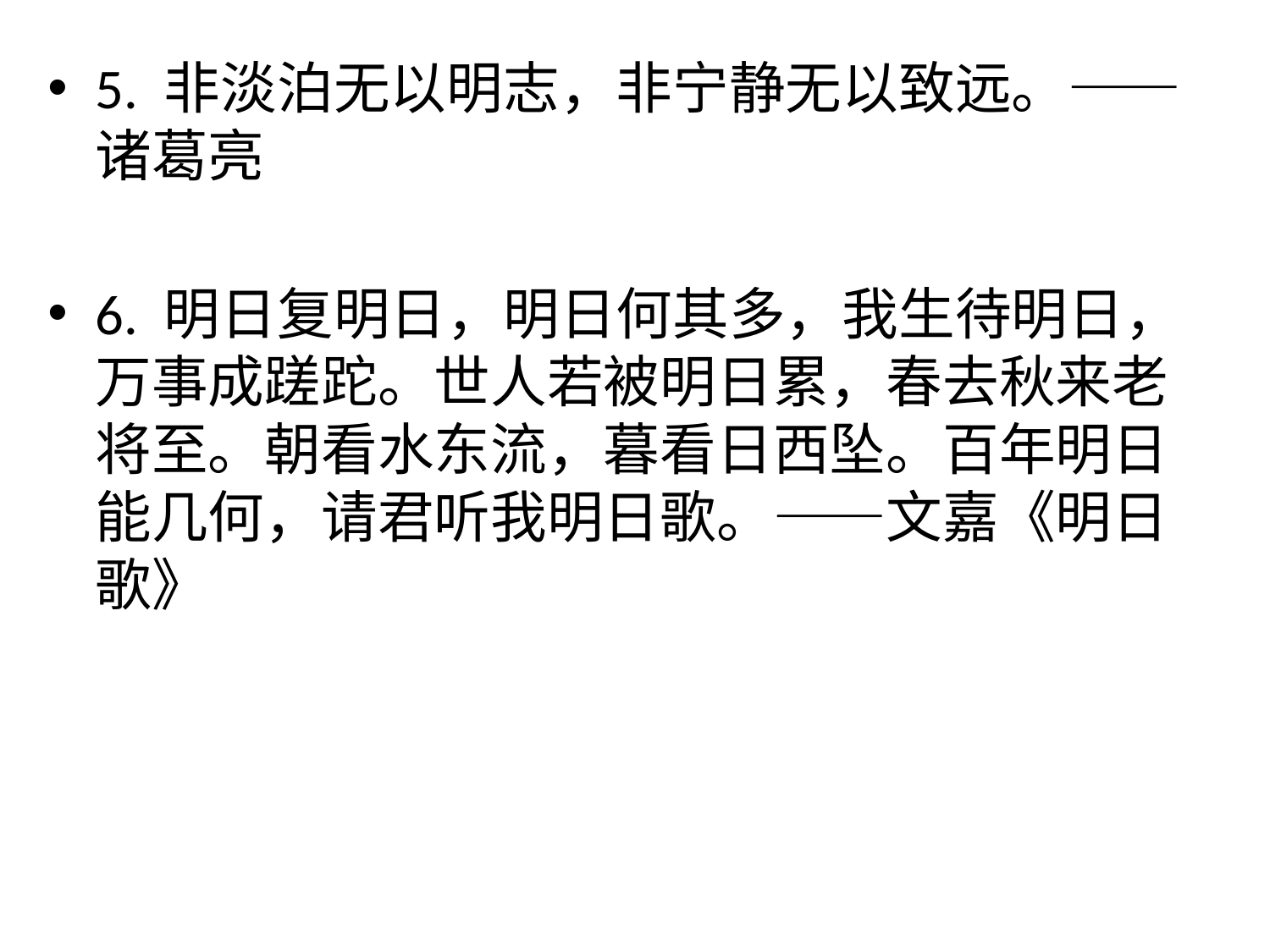

#
5. 非淡泊无以明志，非宁静无以致远。——诸葛亮

6. 明日复明日，明日何其多，我生待明日，万事成蹉跎。世人若被明日累，春去秋来老将至。朝看水东流，暮看日西坠。百年明日能几何，请君听我明日歌。——文嘉《明日歌》